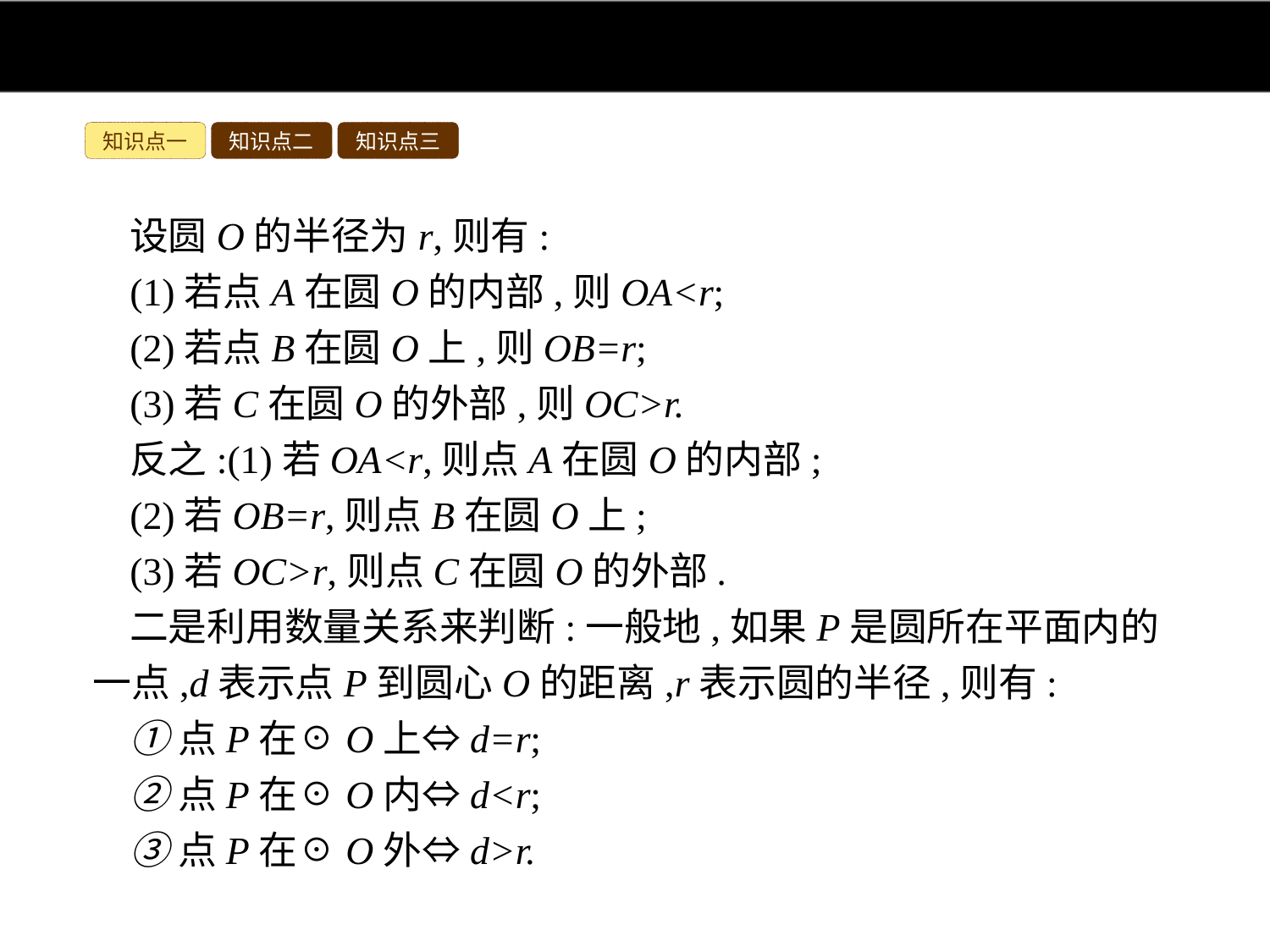

知识点一
知识点二
知识点三
设圆O的半径为r,则有:
(1)若点A在圆O的内部,则OA<r;
(2)若点B在圆O上,则OB=r;
(3)若C在圆O的外部,则OC>r.
反之:(1)若OA<r,则点A在圆O的内部;
(2)若OB=r,则点B在圆O上;
(3)若OC>r,则点C在圆O的外部.
二是利用数量关系来判断:一般地,如果P是圆所在平面内的一点,d表示点P到圆心O的距离,r表示圆的半径,则有:
①点P在☉O上⇔d=r;
②点P在☉O内⇔d<r;
③点P在☉O外⇔d>r.